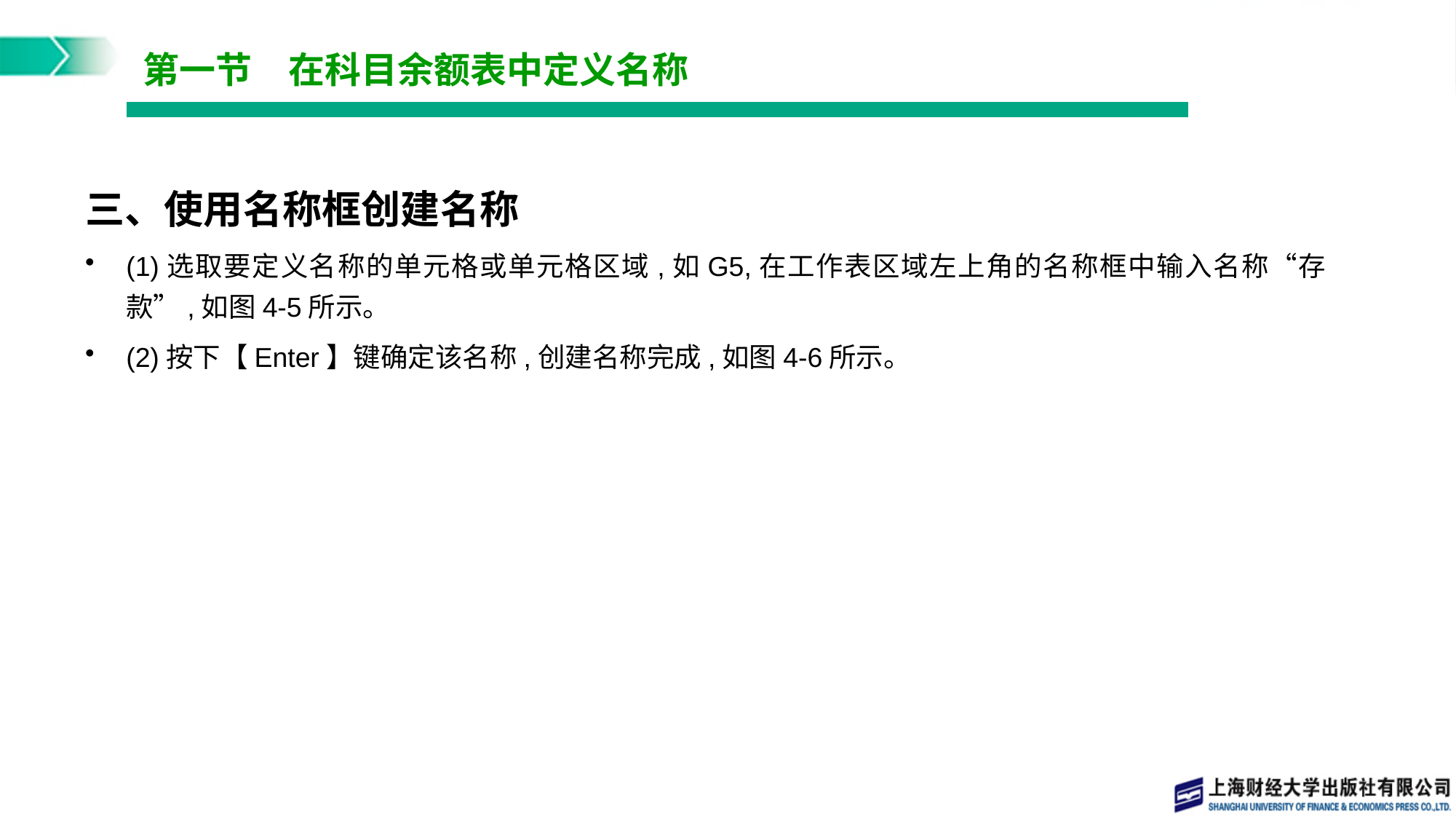

# 第一节　在科目余额表中定义名称
三、使用名称框创建名称
(1)选取要定义名称的单元格或单元格区域,如G5,在工作表区域左上角的名称框中输入名称“存款”,如图4-5所示。
(2)按下【Enter】键确定该名称,创建名称完成,如图4-6所示。